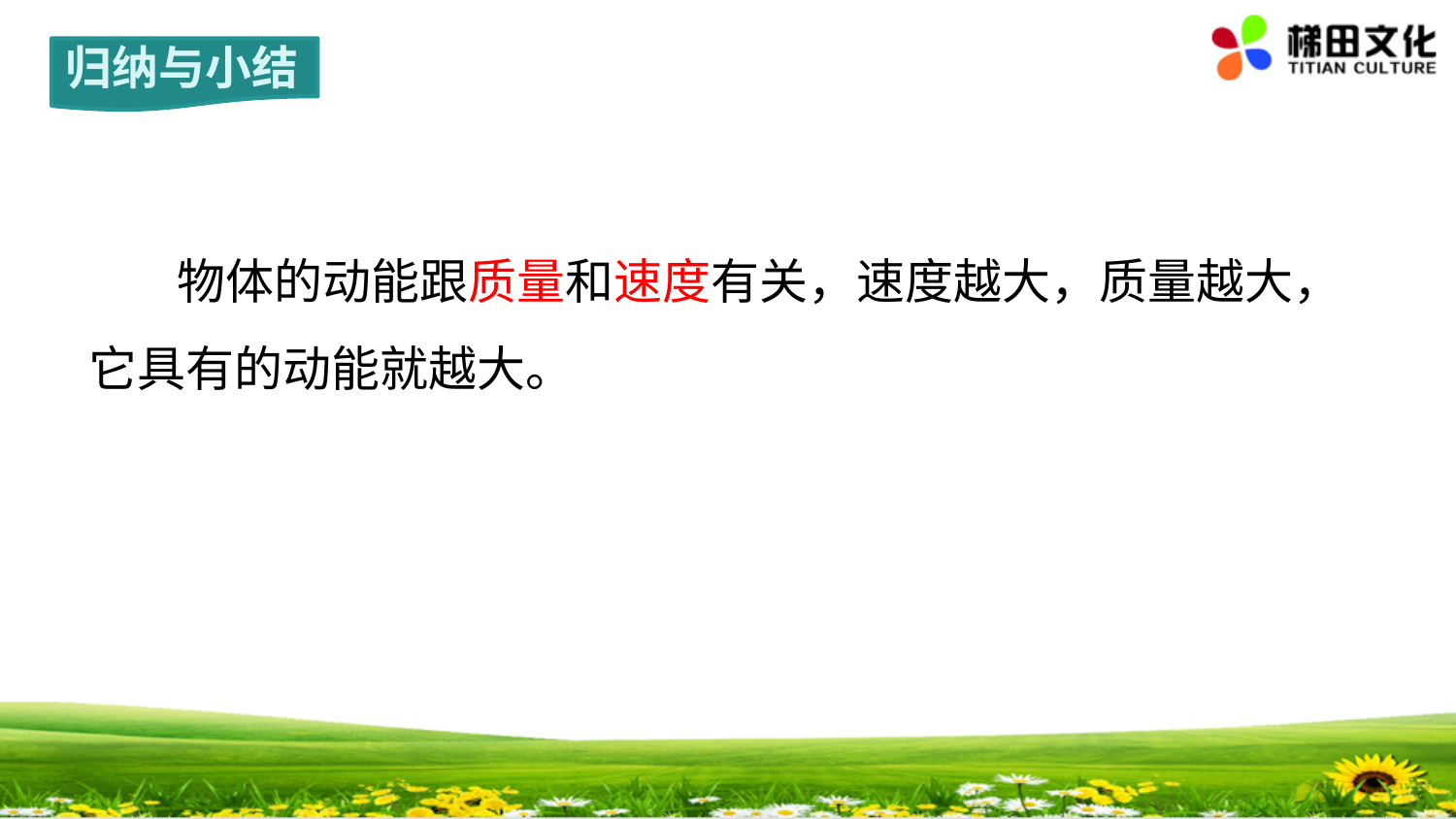

归纳与小结

       物体的动能跟质量和速度有关，速度越大，质量越大，它具有的动能就越大。